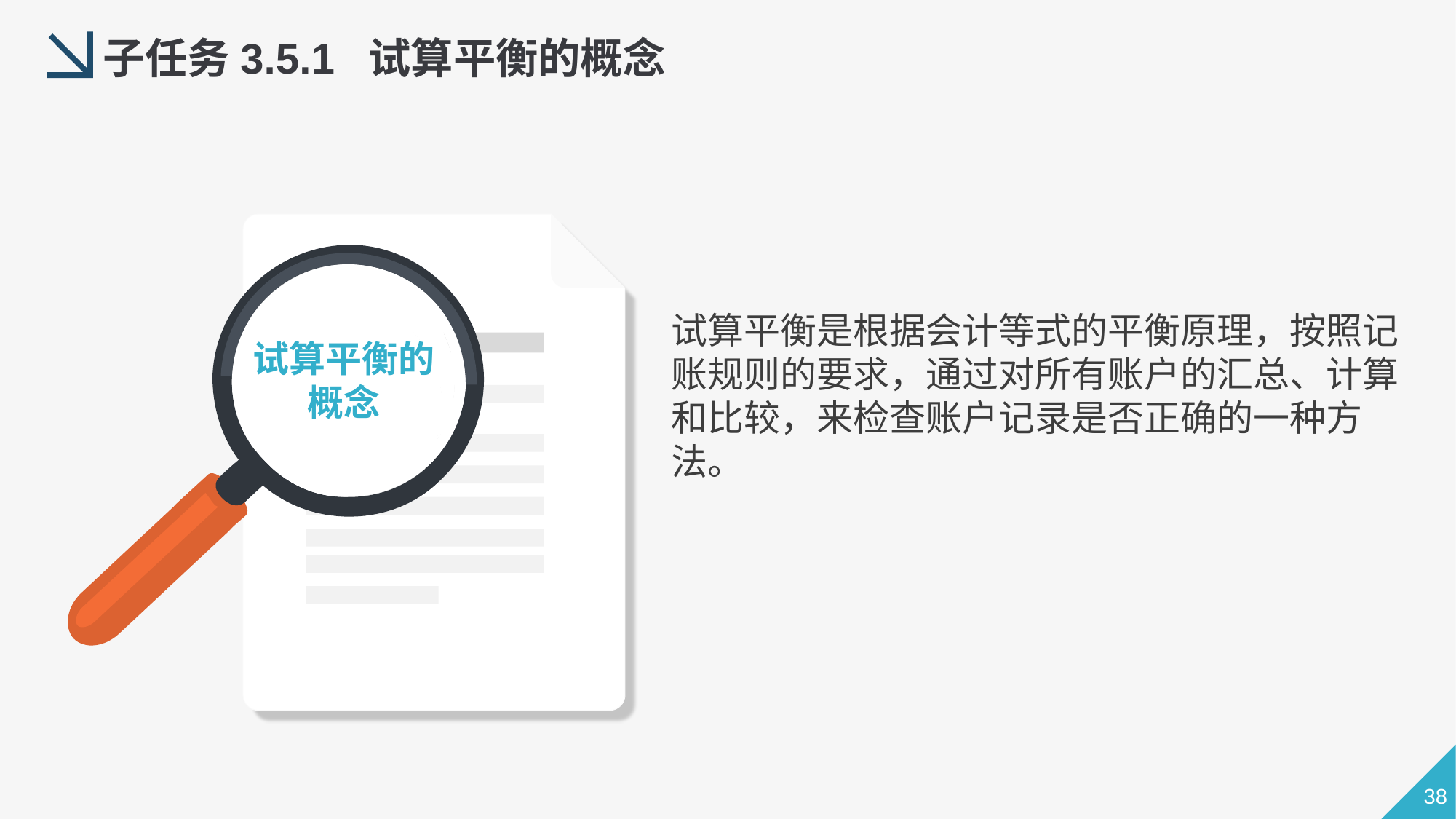

子任务3.5.1  试算平衡的概念

试算平衡是根据会计等式的平衡原理，按照记账规则的要求，通过对所有账户的汇总、计算和比较，来检查账户记录是否正确的一种方法。
试算平衡的概念